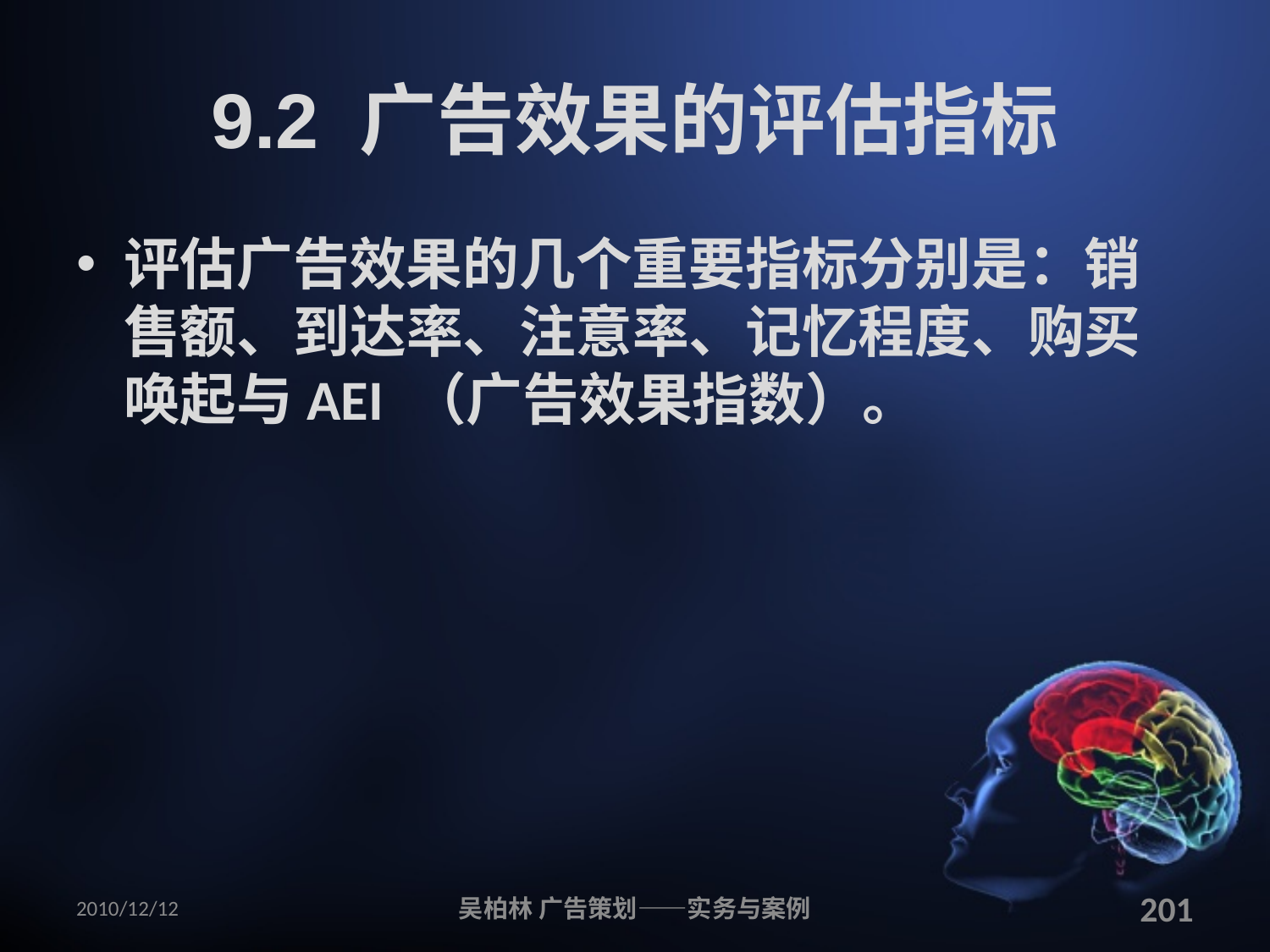

# 9.2 广告效果的评估指标
评估广告效果的几个重要指标分别是：销售额、到达率、注意率、记忆程度、购买唤起与AEI （广告效果指数）。
2010/12/12
吴柏林 广告策划——实务与案例
201